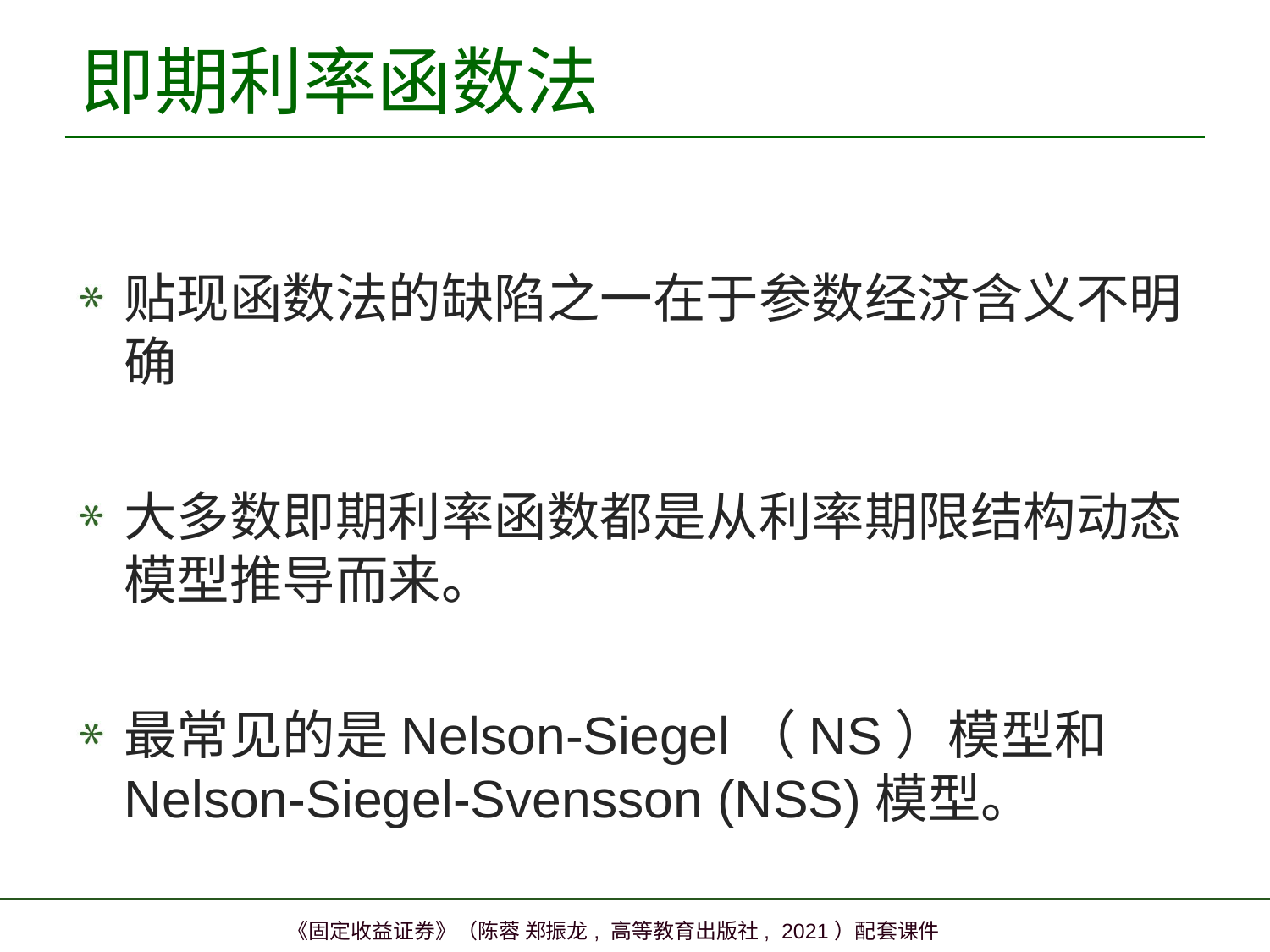

# 即期利率函数法
贴现函数法的缺陷之一在于参数经济含义不明确

大多数即期利率函数都是从利率期限结构动态模型推导而来。

最常见的是Nelson-Siegel（NS）模型和Nelson-Siegel-Svensson (NSS)模型。